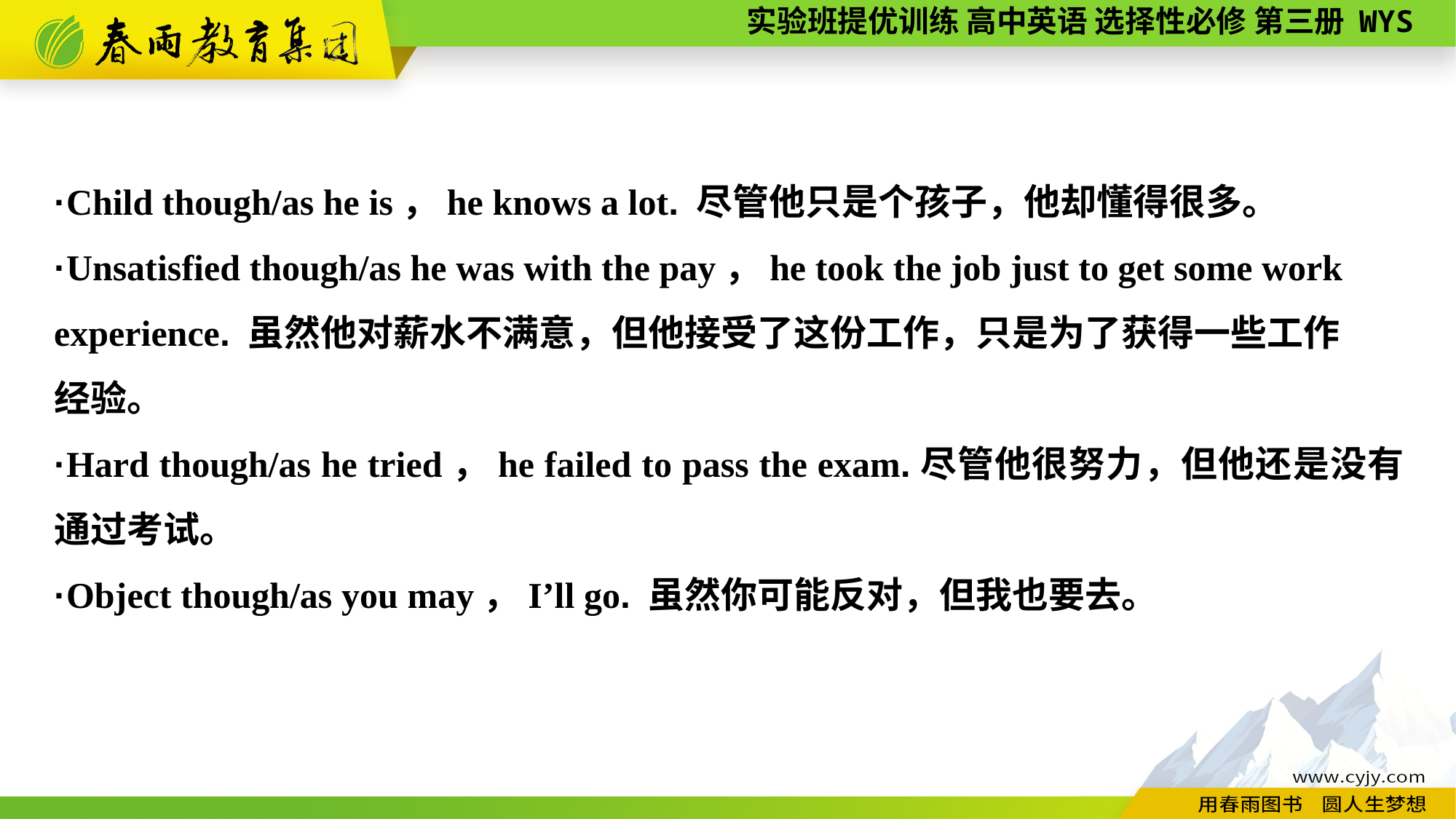

·Child though/as he is，he knows a lot. 尽管他只是个孩子，他却懂得很多。
·Unsatisfied though/as he was with the pay，he took the job just to get some work experience. 虽然他对薪水不满意，但他接受了这份工作，只是为了获得一些工作
经验。
·Hard though/as he tried，he failed to pass the exam.尽管他很努力，但他还是没有通过考试。
·Object though/as you may，I’ll go. 虽然你可能反对，但我也要去。